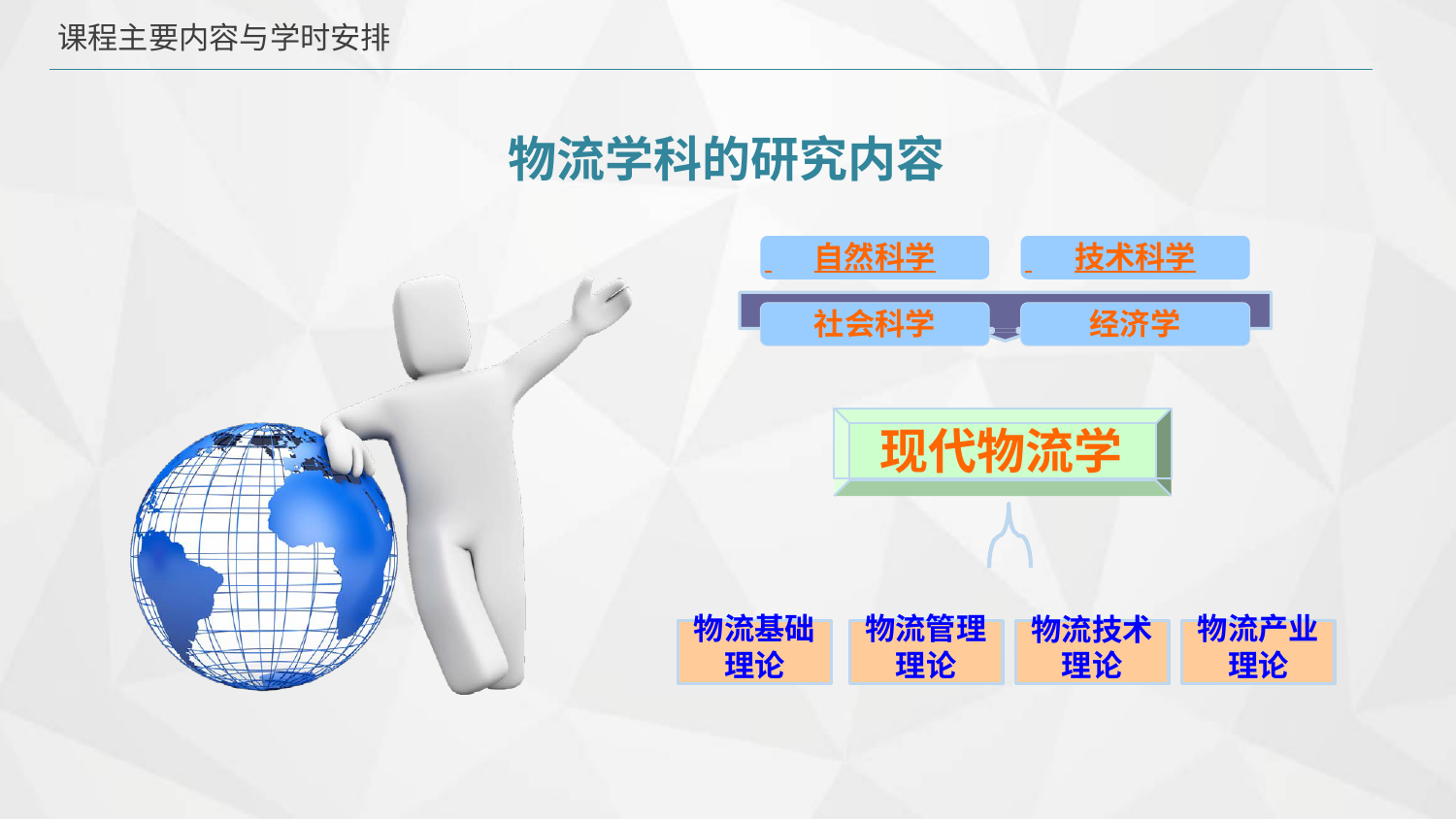

# 课程主要内容与学时安排
物流学科的研究内容

 	自然科学
社会科学
 	技术科学
经济学

现代物流学

物流基础
理论
物流管理
理论
物流产业
理论
物流技术
理论